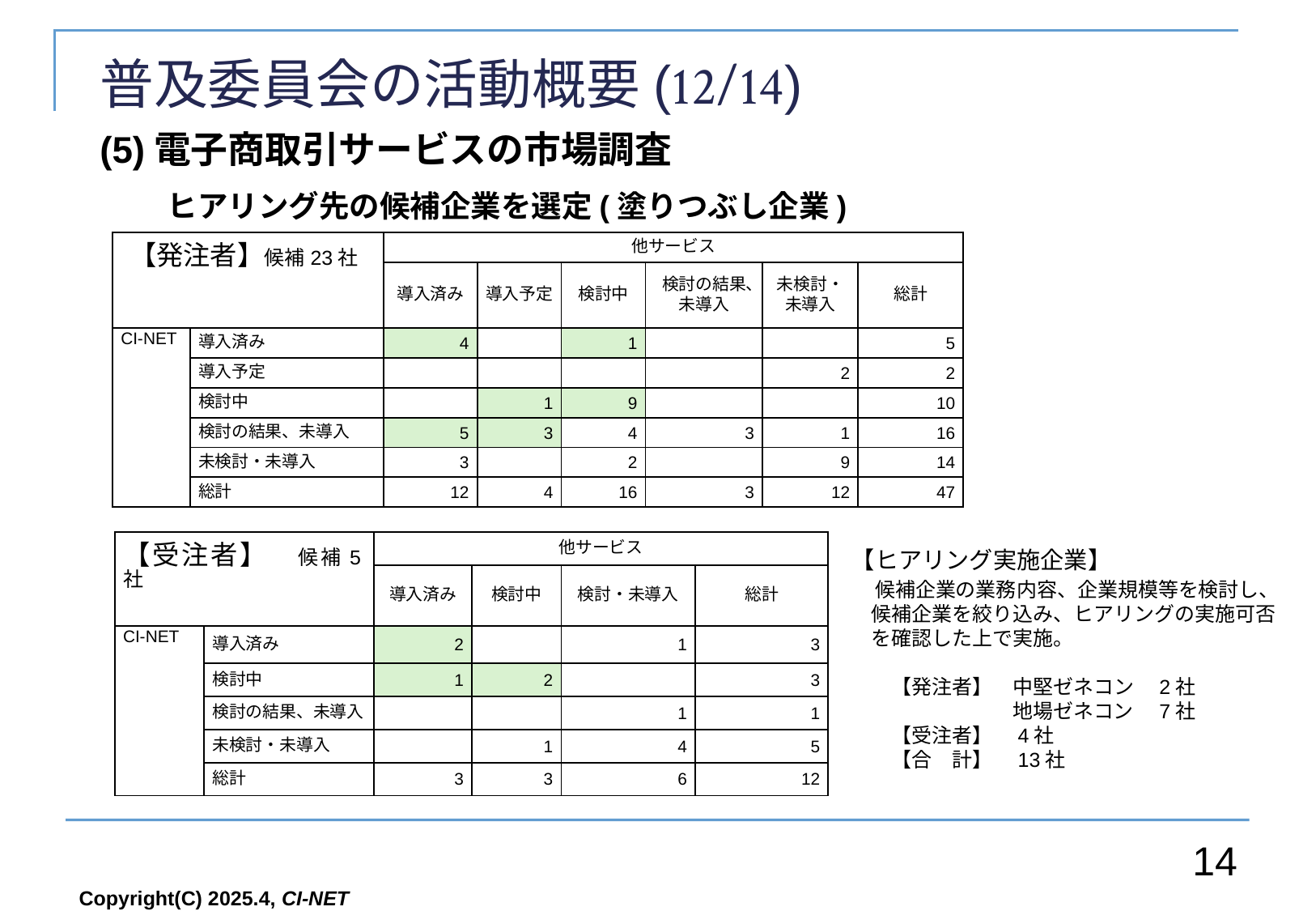

# 普及委員会の活動概要(12/14)
(5)電子商取引サービスの市場調査
　　ヒアリング先の候補企業を選定(塗りつぶし企業)
| 【発注者】候補23社 |  | 他サービス |  |  |  |  |  |
| --- | --- | --- | --- | --- | --- | --- | --- |
|  |  | 導入済み | 導入予定 | 検討中 | 検討の結果、未導入 | 未検討・未導入 | 総計 |
| CI-NET | 導入済み | 4 |  | 1 |  |  | 5 |
|  | 導入予定 |  |  |  |  | 2 | 2 |
|  | 検討中 |  | 1 | 9 |  |  | 10 |
|  | 検討の結果、未導入 | 5 | 3 | 4 | 3 | 1 | 16 |
|  | 未検討・未導入 | 3 |  | 2 |  | 9 | 14 |
|  | 総計 | 12 | 4 | 16 | 3 | 12 | 47 |
| 【受注者】　候補5社 |  | 他サービス |  |  |  |
| --- | --- | --- | --- | --- | --- |
|  |  | 導入済み | 検討中 | 検討・未導入 | 総計 |
| CI-NET | 導入済み | 2 |  | 1 | 3 |
|  | 検討中 | 1 | 2 |  | 3 |
|  | 検討の結果、未導入 |  |  | 1 | 1 |
|  | 未検討・未導入 |  | 1 | 4 | 5 |
|  | 総計 | 3 | 3 | 6 | 12 |
【ヒアリング実施企業】
　候補企業の業務内容、企業規模等を検討し、
　候補企業を絞り込み、ヒアリングの実施可否
　を確認した上で実施。

　　【発注者】　中堅ゼネコン　2社
　　　　　　　　地場ゼネコン　7社
　　【受注者】　4社
　　【合　計】　13社
14